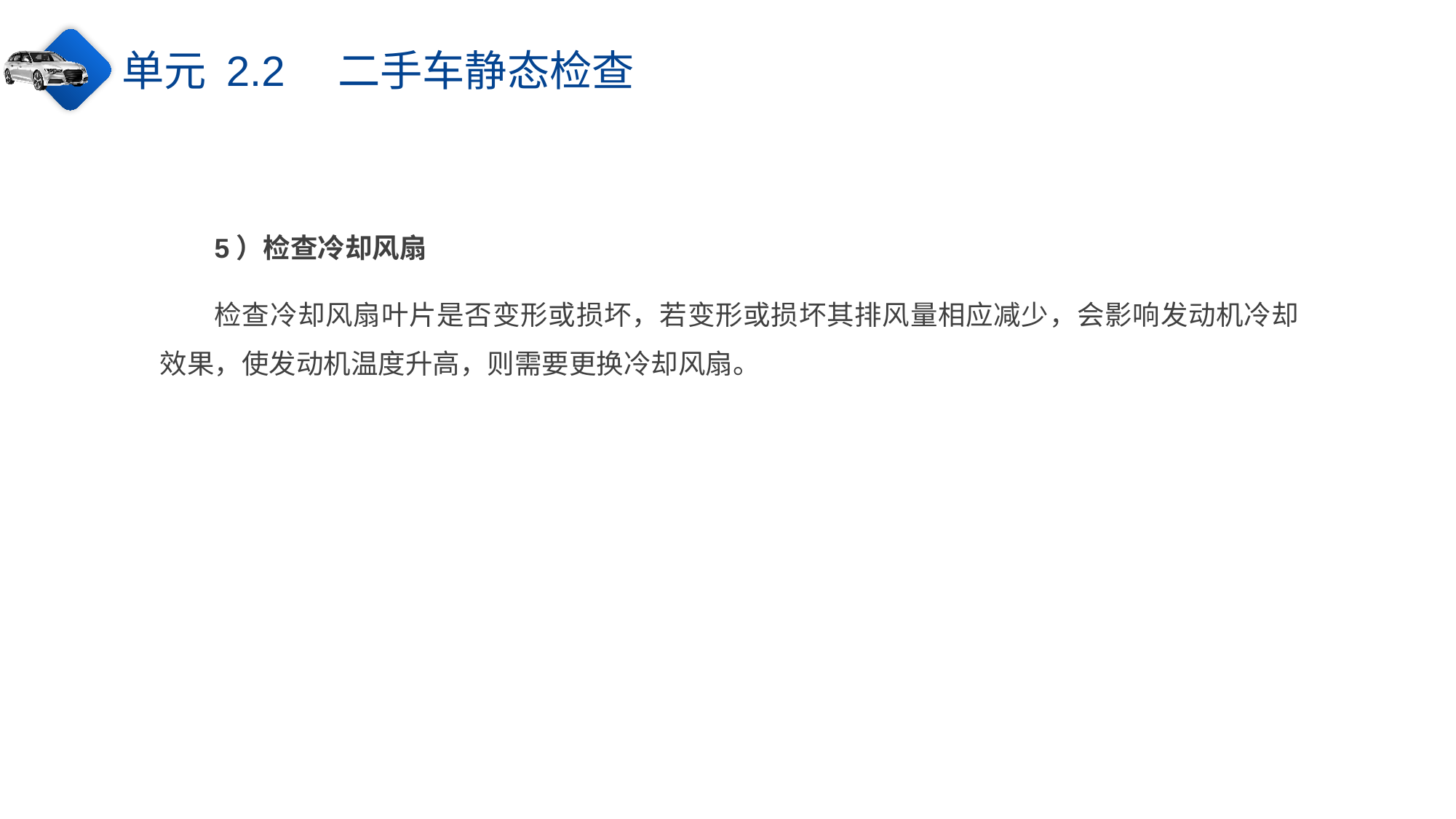

单元 2.2　二手车静态检查
5）检查冷却风扇
检查冷却风扇叶片是否变形或损坏，若变形或损坏其排风量相应减少，会影响发动机冷却效果，使发动机温度升高，则需要更换冷却风扇。